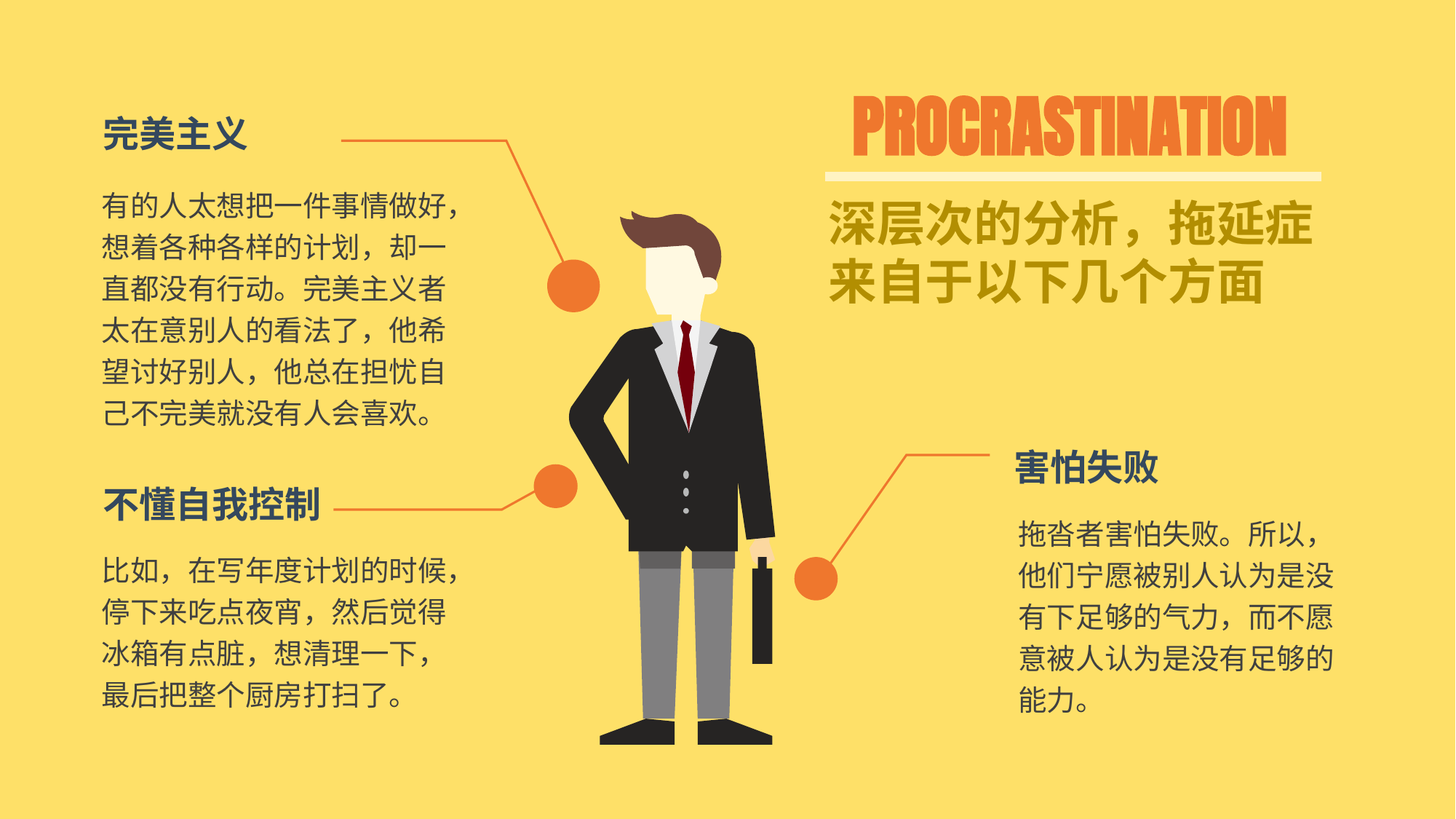

PROCRASTINATION
完美主义

有的人太想把一件事情做好，想着各种各样的计划，却一直都没有行动。完美主义者太在意别人的看法了，他希望讨好别人，他总在担忧自己不完美就没有人会喜欢。

深层次的分析，拖延症来自于以下几个方面

害怕失败

不懂自我控制

拖沓者害怕失败。所以，他们宁愿被别人认为是没有下足够的气力，而不愿意被人认为是没有足够的能力。

比如，在写年度计划的时候，停下来吃点夜宵，然后觉得冰箱有点脏，想清理一下，最后把整个厨房打扫了。